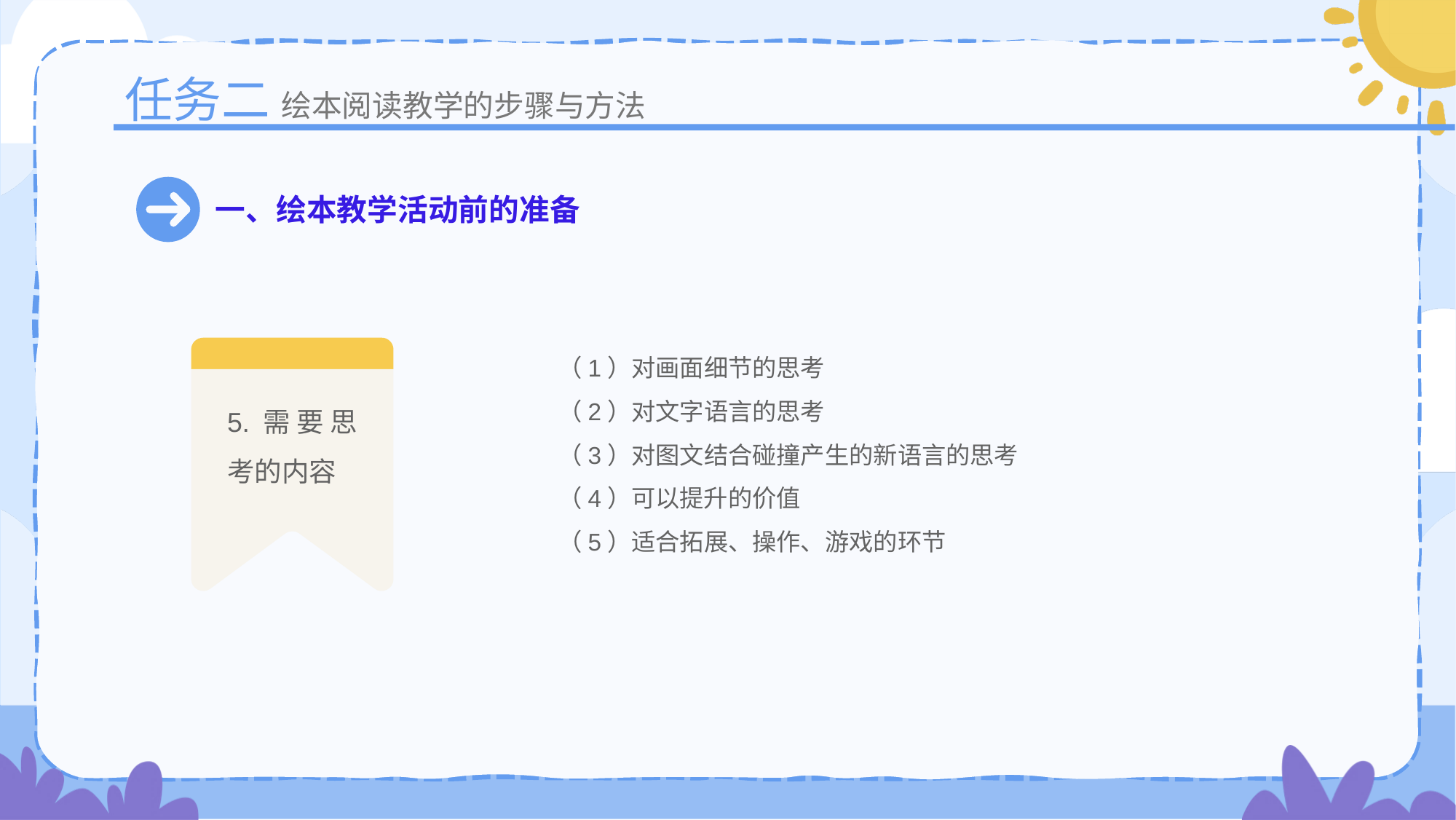

任务二
绘本阅读教学的步骤与方法

一、绘本教学活动前的准备
（1）对画面细节的思考
（2）对文字语言的思考
（3）对图文结合碰撞产生的新语言的思考
（4）可以提升的价值
（5）适合拓展、操作、游戏的环节

5.需要思考的内容